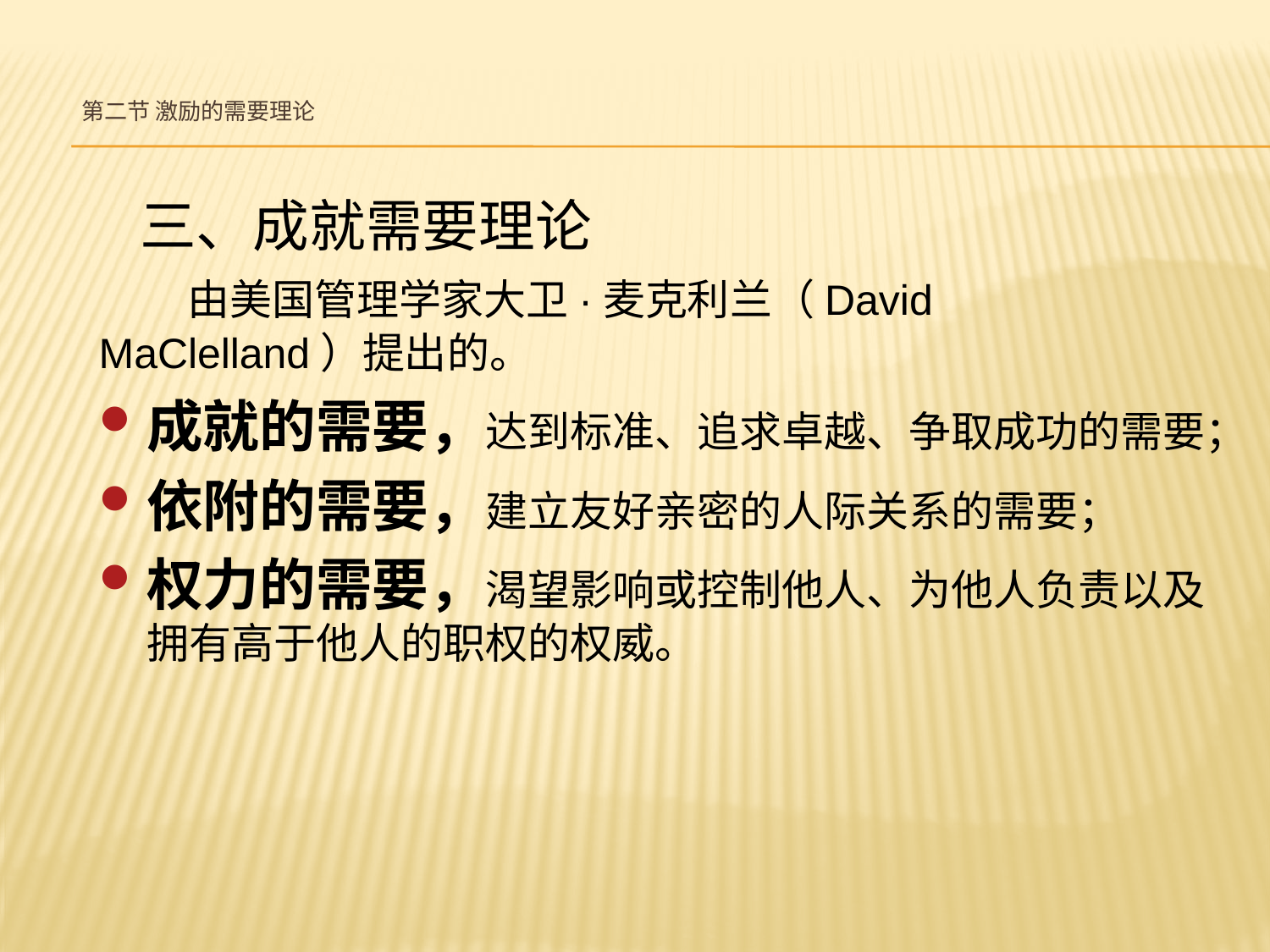

# 第二节 激励的需要理论

 三、成就需要理论

   由美国管理学家大卫·麦克利兰（David MaClelland）提出的。
成就的需要，达到标准、追求卓越、争取成功的需要；
依附的需要，建立友好亲密的人际关系的需要；
权力的需要，渴望影响或控制他人、为他人负责以及拥有高于他人的职权的权威。